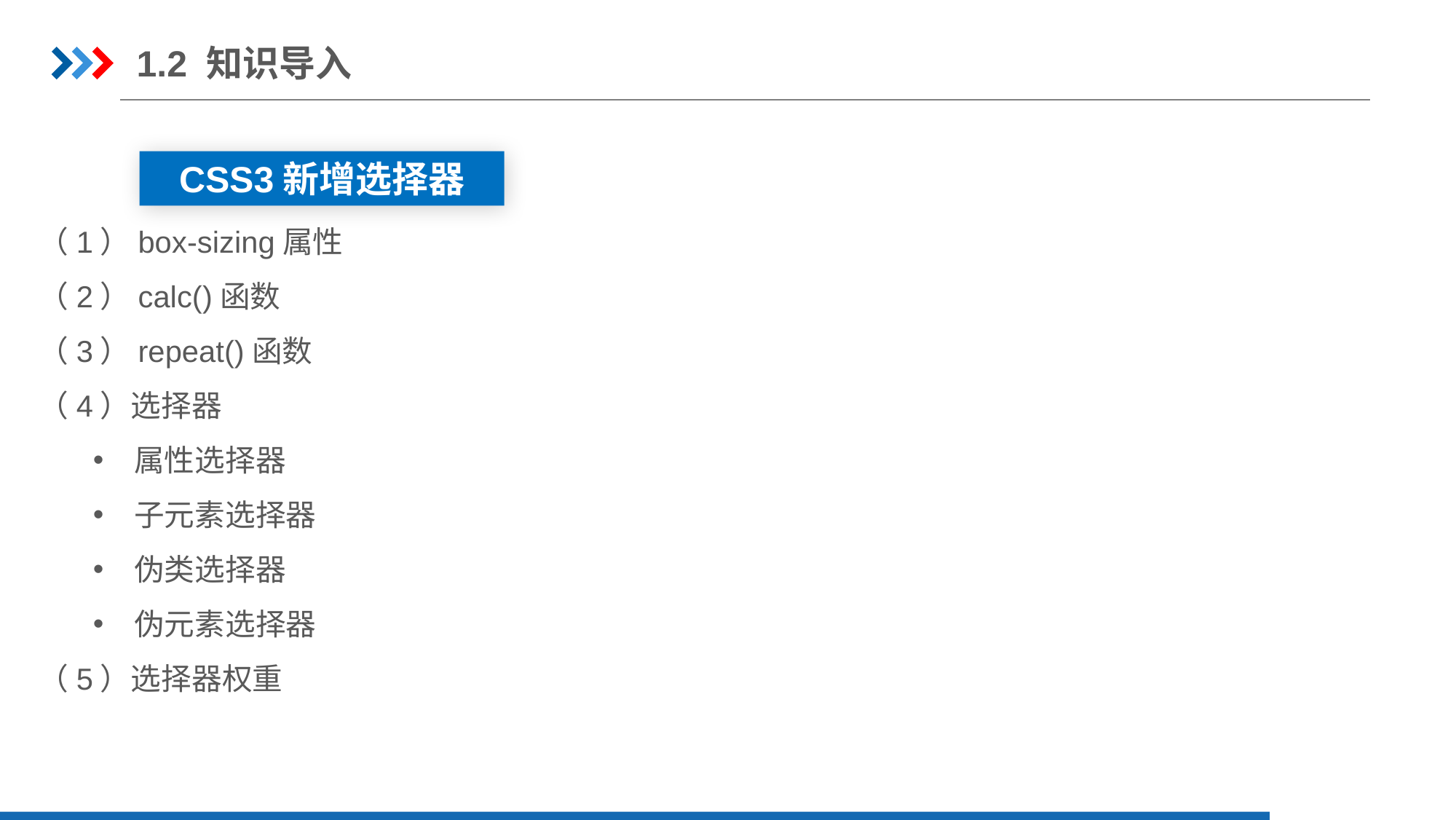

1.2 知识导入
CSS3新增选择器
（1）box-sizing属性
（2）calc()函数
（3）repeat()函数
（4）选择器
属性选择器
子元素选择器
伪类选择器
伪元素选择器
（5）选择器权重